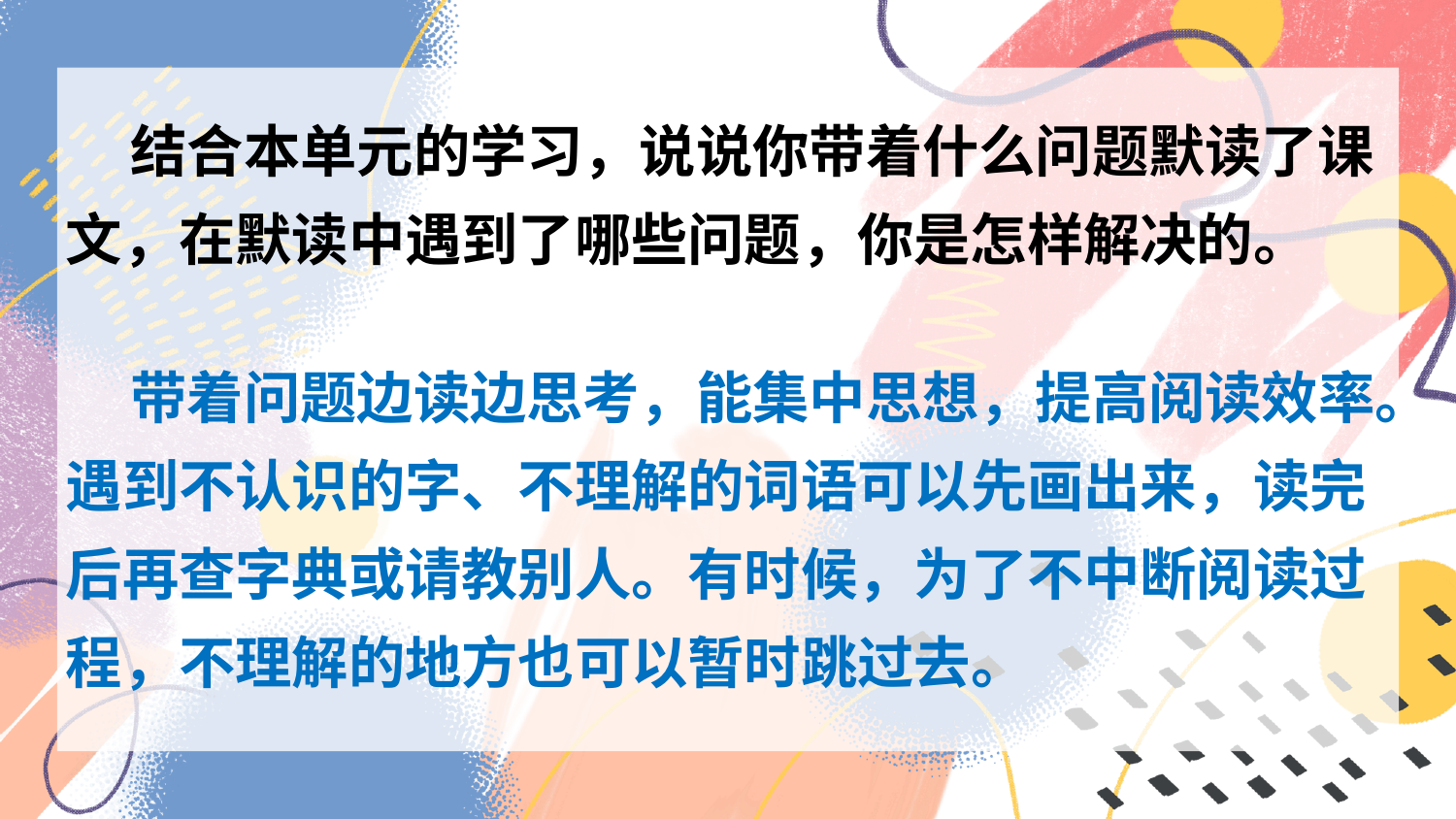

结合本单元的学习，说说你带着什么问题默读了课文，在默读中遇到了哪些问题，你是怎样解决的。
    带着问题边读边思考，能集中思想，提高阅读效率。遇到不认识的字、不理解的词语可以先画出来，读完后再查字典或请教别人。有时候，为了不中断阅读过程，不理解的地方也可以暂时跳过去。